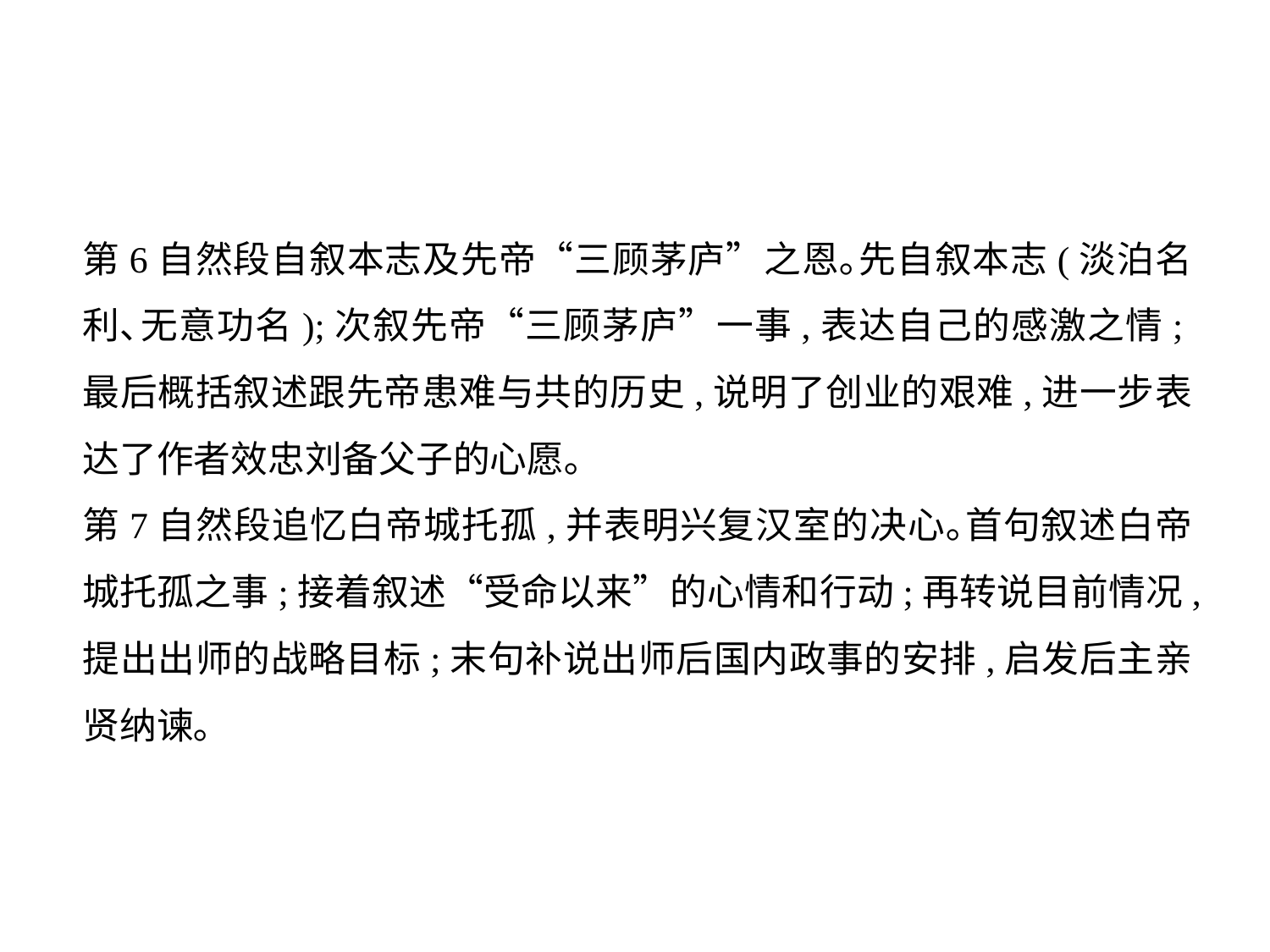

第6自然段自叙本志及先帝“三顾茅庐”之恩｡先自叙本志(淡泊名利､无意功名);次叙先帝“三顾茅庐”一事,表达自己的感激之情;最后概括叙述跟先帝患难与共的历史,说明了创业的艰难,进一步表达了作者效忠刘备父子的心愿｡
第7自然段追忆白帝城托孤,并表明兴复汉室的决心｡首句叙述白帝城托孤之事;接着叙述“受命以来”的心情和行动;再转说目前情况,提出出师的战略目标;末句补说出师后国内政事的安排,启发后主亲贤纳谏｡